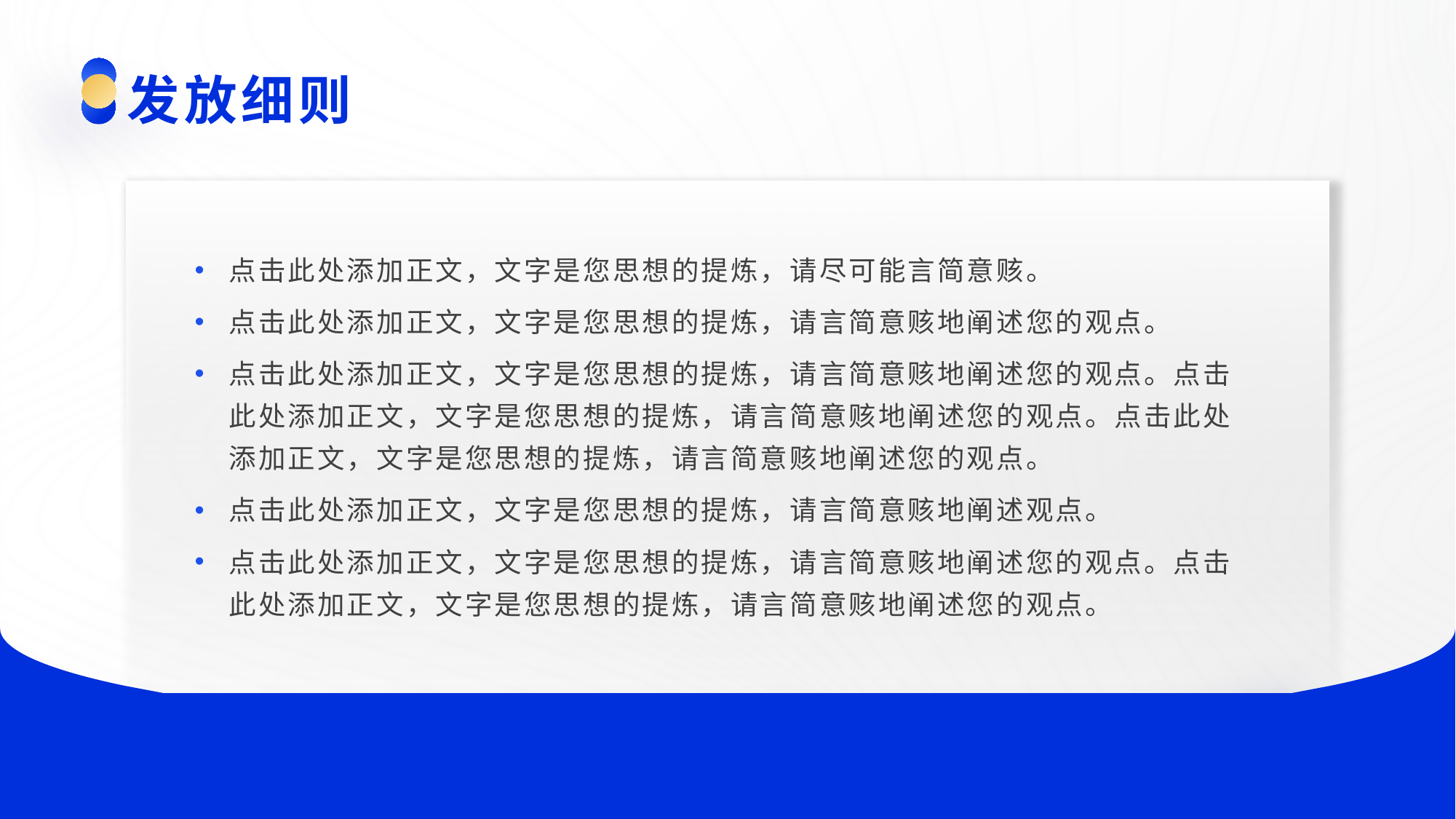

发放细则

点击此处添加正文，文字是您思想的提炼，请尽可能言简意赅。
点击此处添加正文，文字是您思想的提炼，请言简意赅地阐述您的观点。
点击此处添加正文，文字是您思想的提炼，请言简意赅地阐述您的观点。点击此处添加正文，文字是您思想的提炼，请言简意赅地阐述您的观点。点击此处添加正文，文字是您思想的提炼，请言简意赅地阐述您的观点。
点击此处添加正文，文字是您思想的提炼，请言简意赅地阐述观点。
点击此处添加正文，文字是您思想的提炼，请言简意赅地阐述您的观点。点击此处添加正文，文字是您思想的提炼，请言简意赅地阐述您的观点。